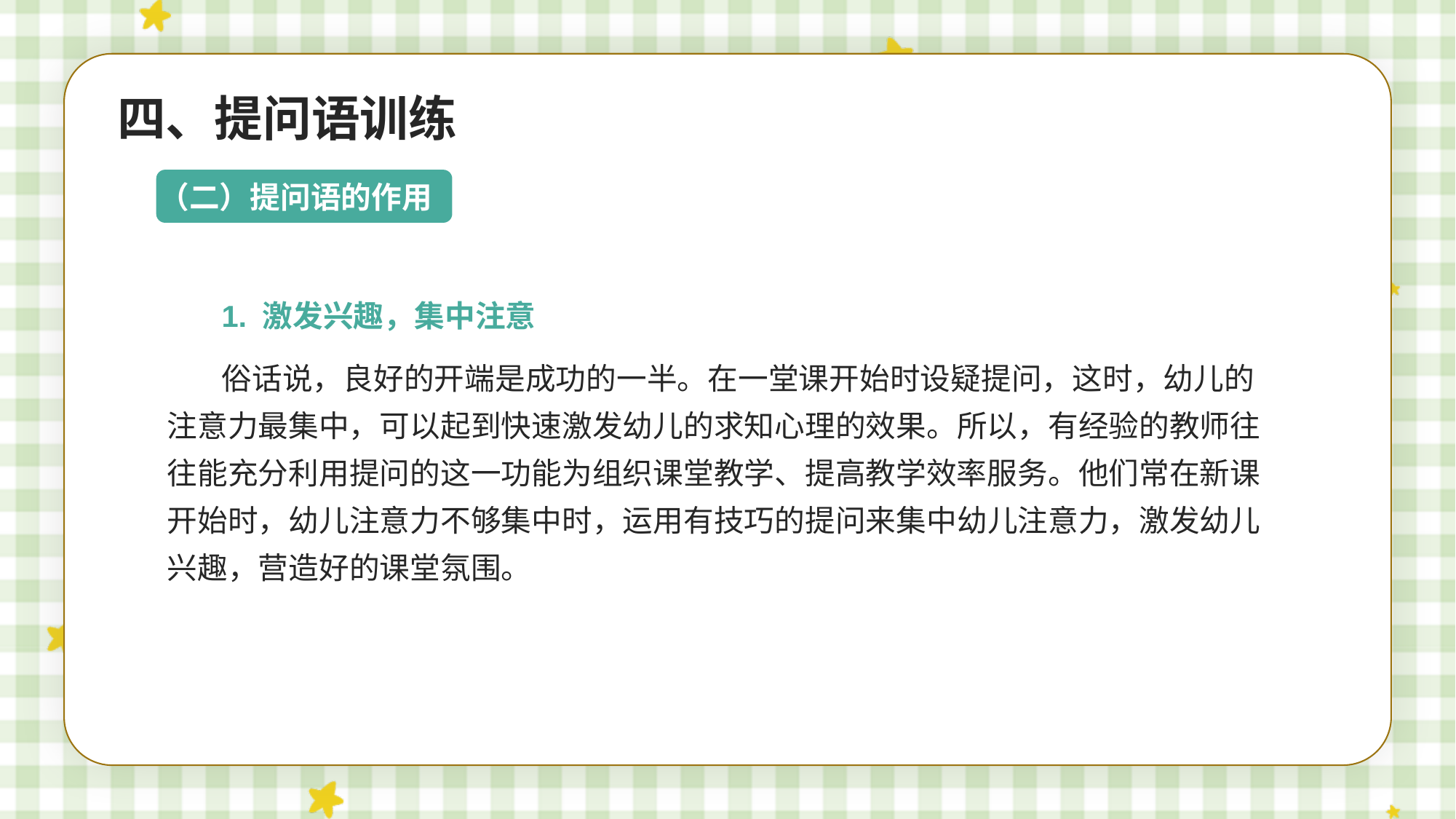

四、提问语训练
（二）提问语的作用
1. 激发兴趣，集中注意
俗话说，良好的开端是成功的一半。在一堂课开始时设疑提问，这时，幼儿的注意力最集中，可以起到快速激发幼儿的求知心理的效果。所以，有经验的教师往往能充分利用提问的这一功能为组织课堂教学、提高教学效率服务。他们常在新课开始时，幼儿注意力不够集中时，运用有技巧的提问来集中幼儿注意力，激发幼儿兴趣，营造好的课堂氛围。